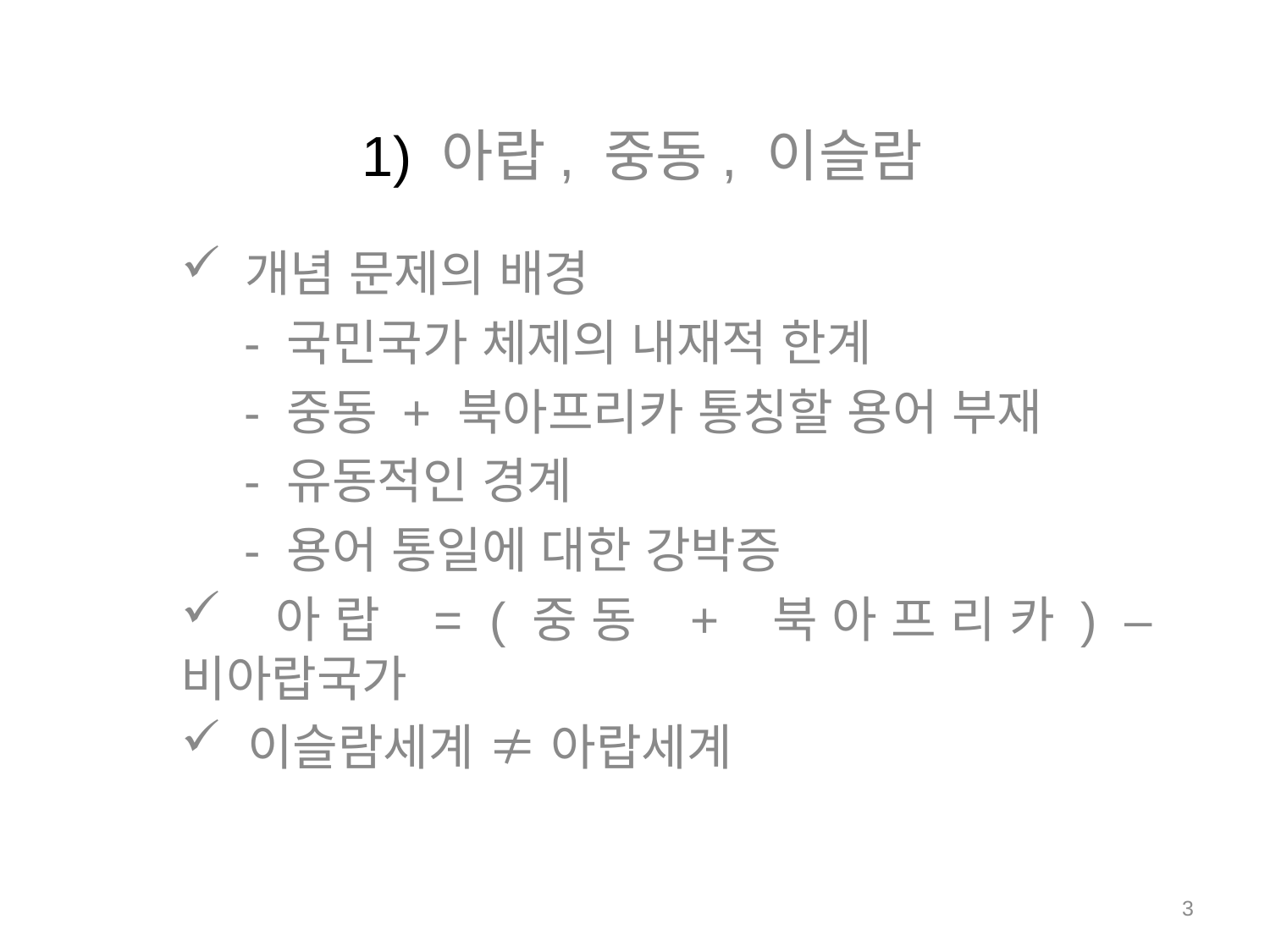

# 1) 아랍, 중동, 이슬람
 개념 문제의 배경
- 국민국가 체제의 내재적 한계
- 중동 + 북아프리카 통칭할 용어 부재
- 유동적인 경계
- 용어 통일에 대한 강박증
 아랍 = (중동 + 북아프리카) – 비아랍국가
 이슬람세계 ≠ 아랍세계

3